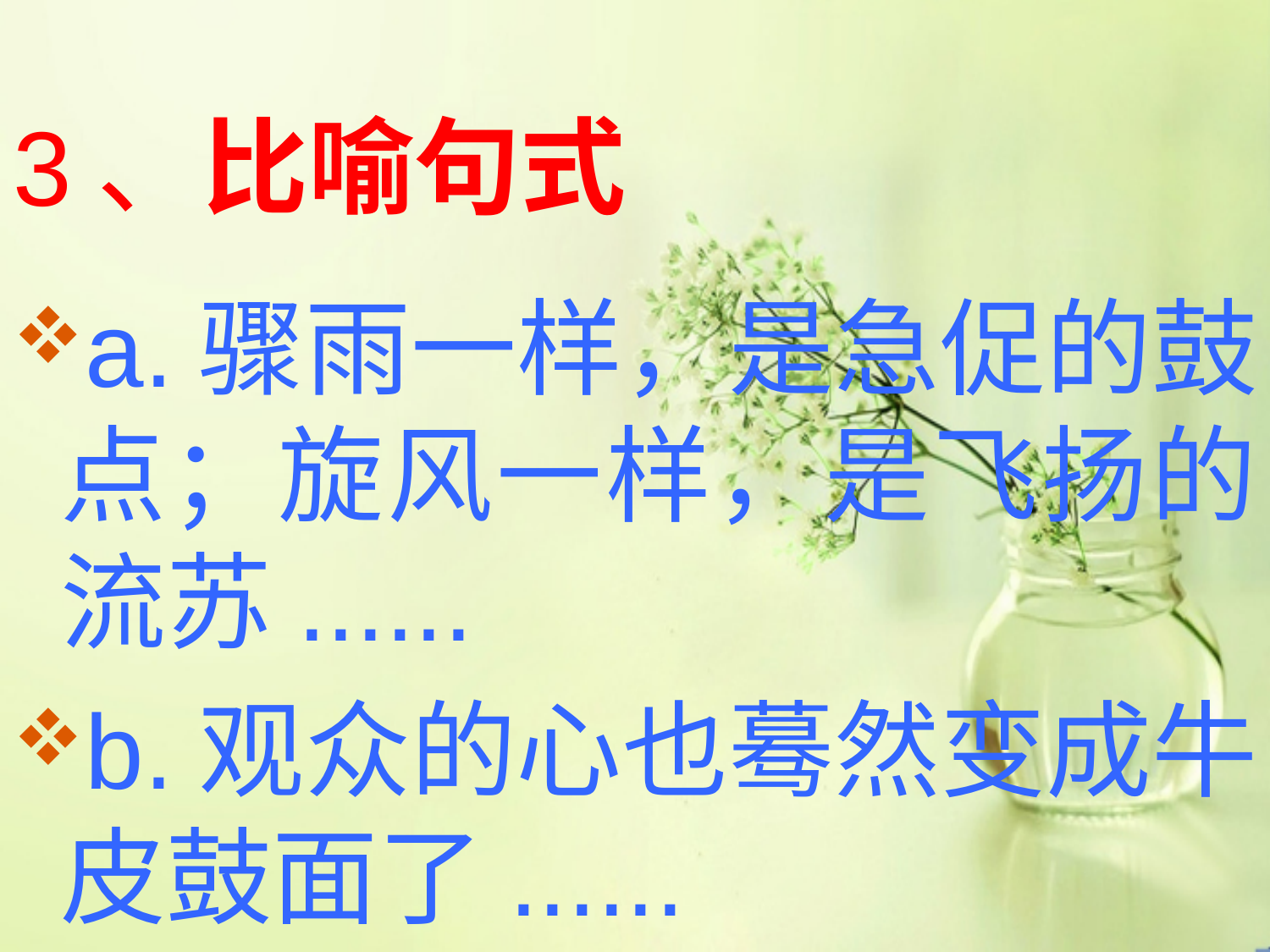

# 3、比喻句式
a.骤雨一样，是急促的鼓点；旋风一样，是飞扬的流苏......
b.观众的心也蓦然变成牛皮鼓面了......